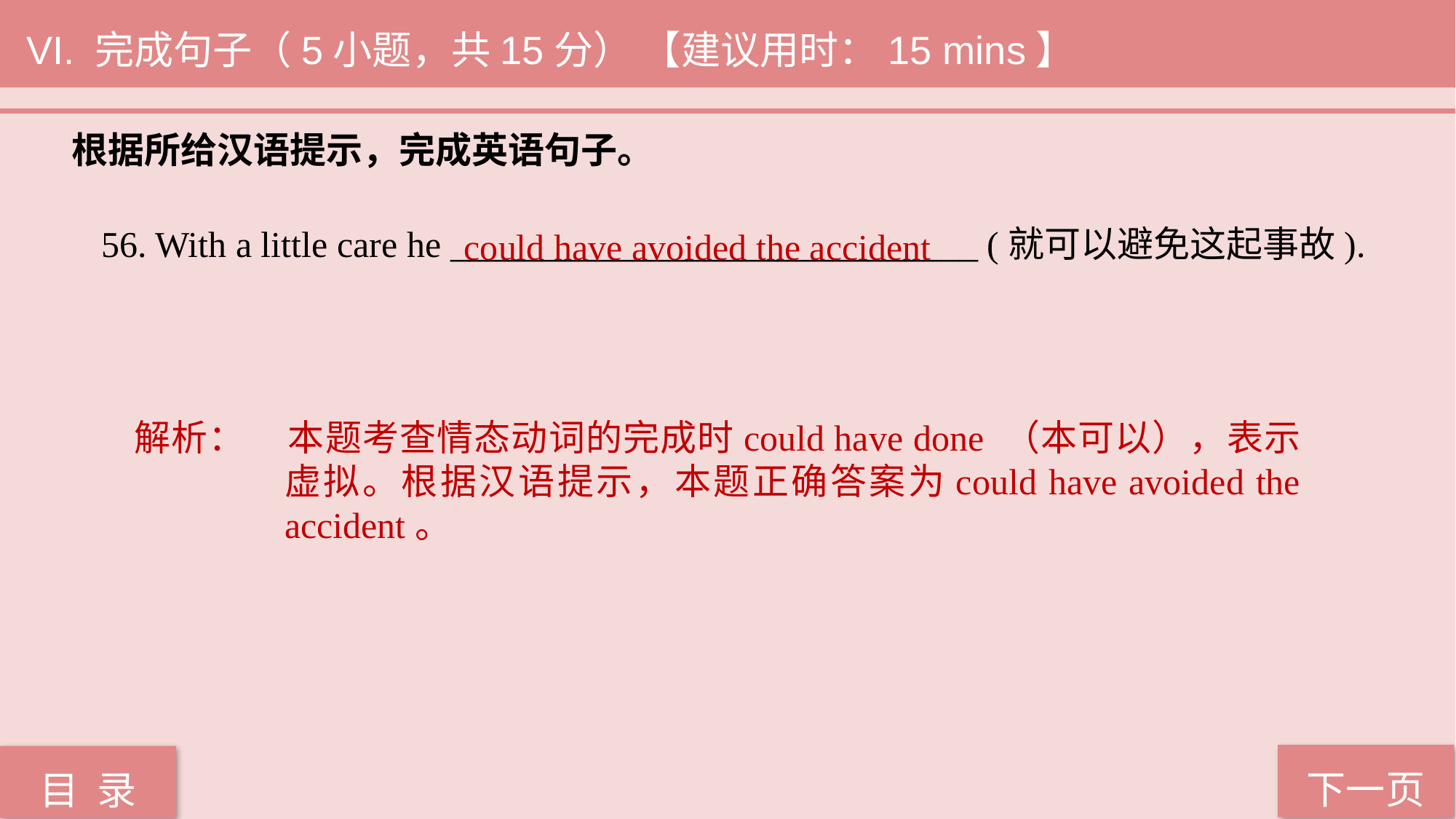

VI. 完成句子（5小题，共15分） 【建议用时：15 mins】
根据所给汉语提示，完成英语句子。
could have avoided the accident
56. With a little care he _____________________________ (就可以避免这起事故).
解析：	本题考查情态动词的完成时could have done （本可以），表示虚拟。根据汉语提示，本题正确答案为could have avoided the accident。